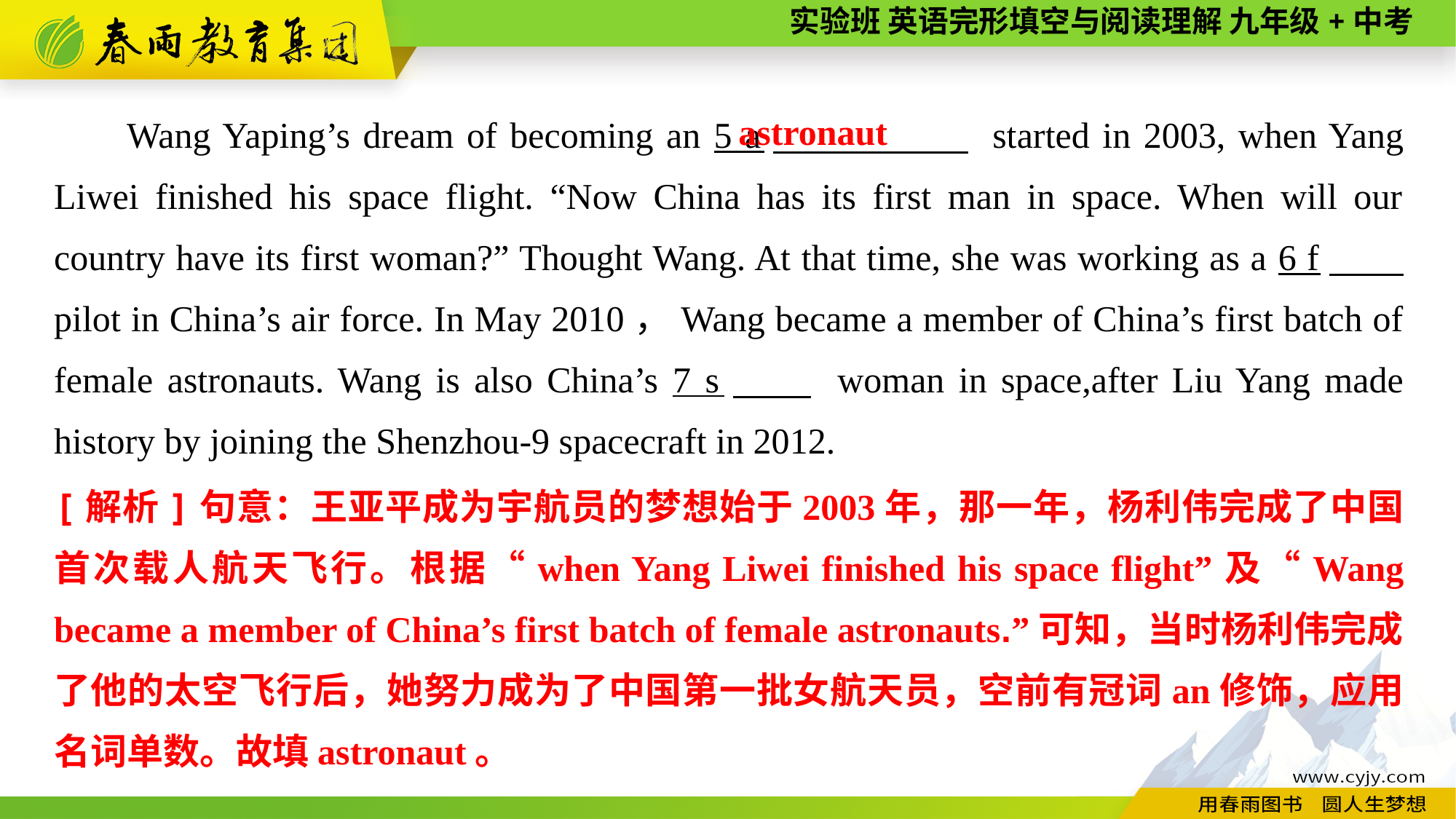

astronaut
Wang Yaping’s dream of becoming an 5 a　        　   started in 2003, when Yang Liwei finished his space flight. “Now China has its first man in space. When will our country have its first woman?” Thought Wang. At that time, she was working as a 6 f　　 pilot in China’s air force. In May 2010，Wang became a member of China’s first batch of female astronauts. Wang is also China’s 7 s　　 woman in space,after Liu Yang made history by joining the Shenzhou-9 spacecraft in 2012.
[解析]句意：王亚平成为宇航员的梦想始于2003年，那一年，杨利伟完成了中国首次载人航天飞行。根据“when Yang Liwei finished his space flight”及“Wang became a member of China’s first batch of female astronauts.”可知，当时杨利伟完成了他的太空飞行后，她努力成为了中国第一批女航天员，空前有冠词an修饰，应用名词单数。故填astronaut。